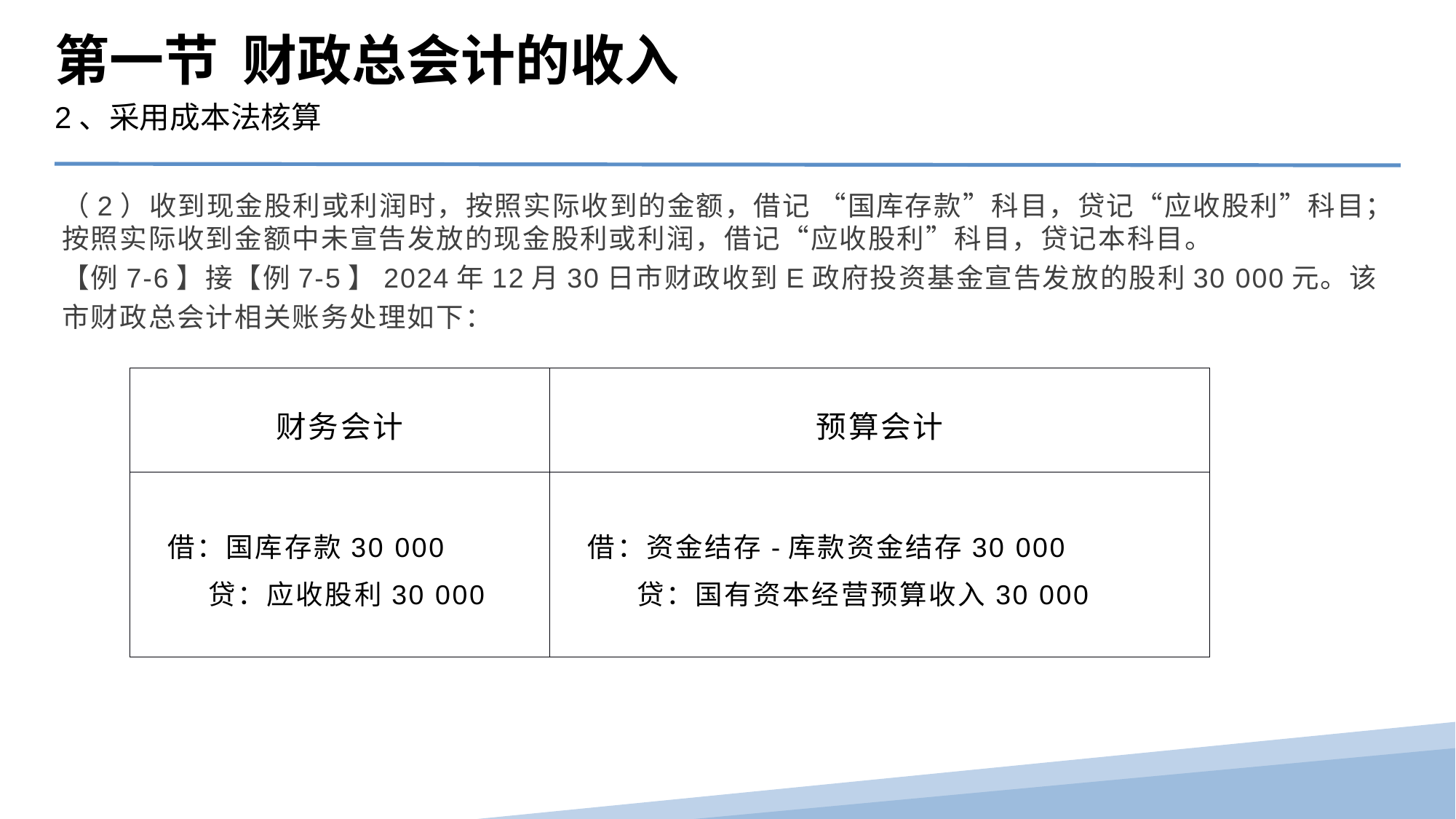

第一节  财政总会计的收入
2、采用成本法核算

（2）收到现金股利或利润时，按照实际收到的金额，借记 “国库存款”科目，贷记“应收股利”科目；按照实际收到金额中未宣告发放的现金股利或利润，借记“应收股利”科目，贷记本科目。
【例7-6】接【例7-5】2024年12月30日市财政收到E政府投资基金宣告发放的股利30 000元。该市财政总会计相关账务处理如下：
| 财务会计 | 预算会计 |
| --- | --- |
| 借：国库存款30 000 贷：应收股利30 000 | 借：资金结存-库款资金结存30 000 贷：国有资本经营预算收入30 000 |